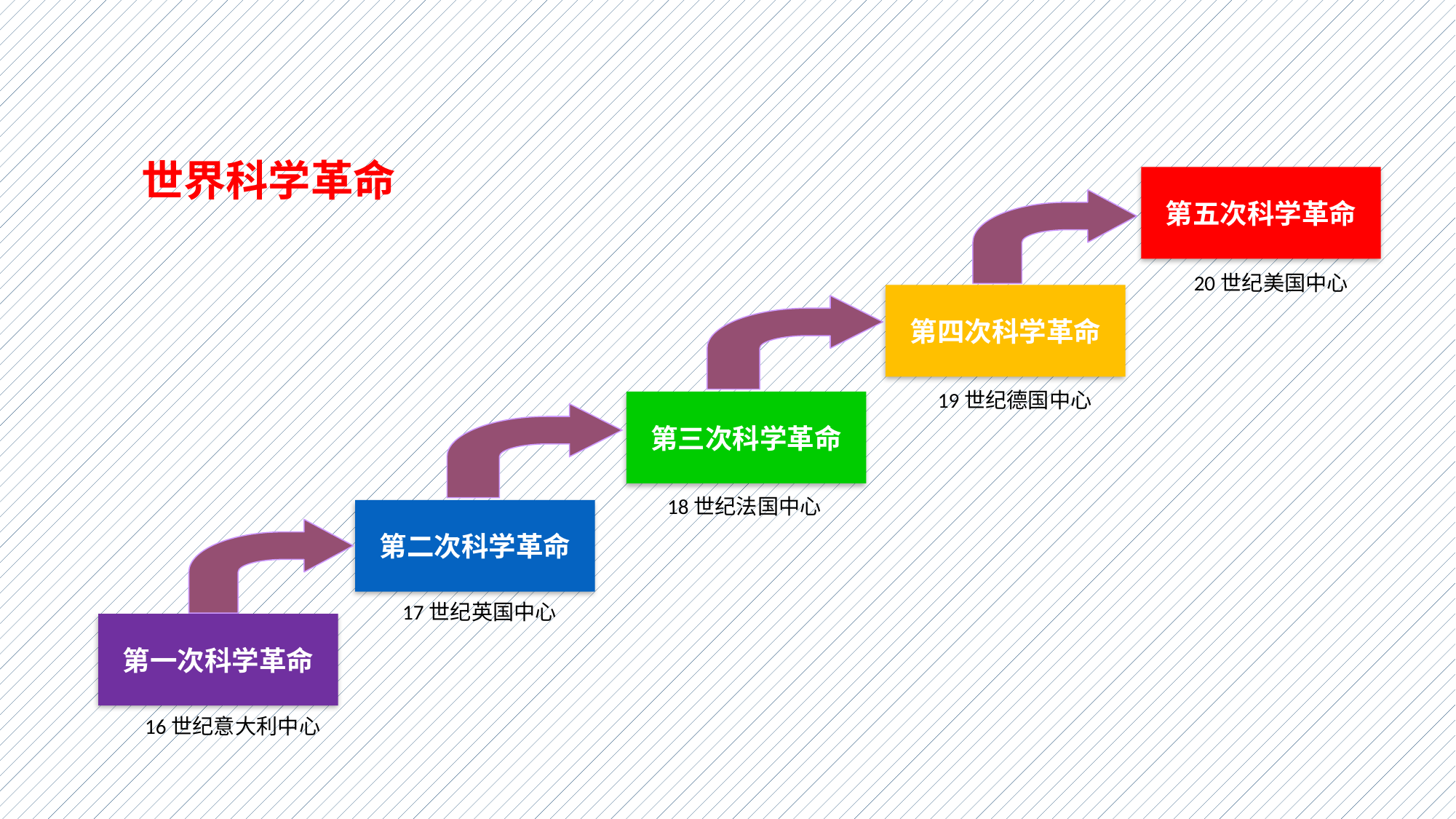

世界科学革命
第五次科学革命

第四次科学革命

第三次科学革命

第二次科学革命

第一次科学革命
20世纪美国中心
19世纪德国中心
18世纪法国中心
17世纪英国中心
16世纪意大利中心